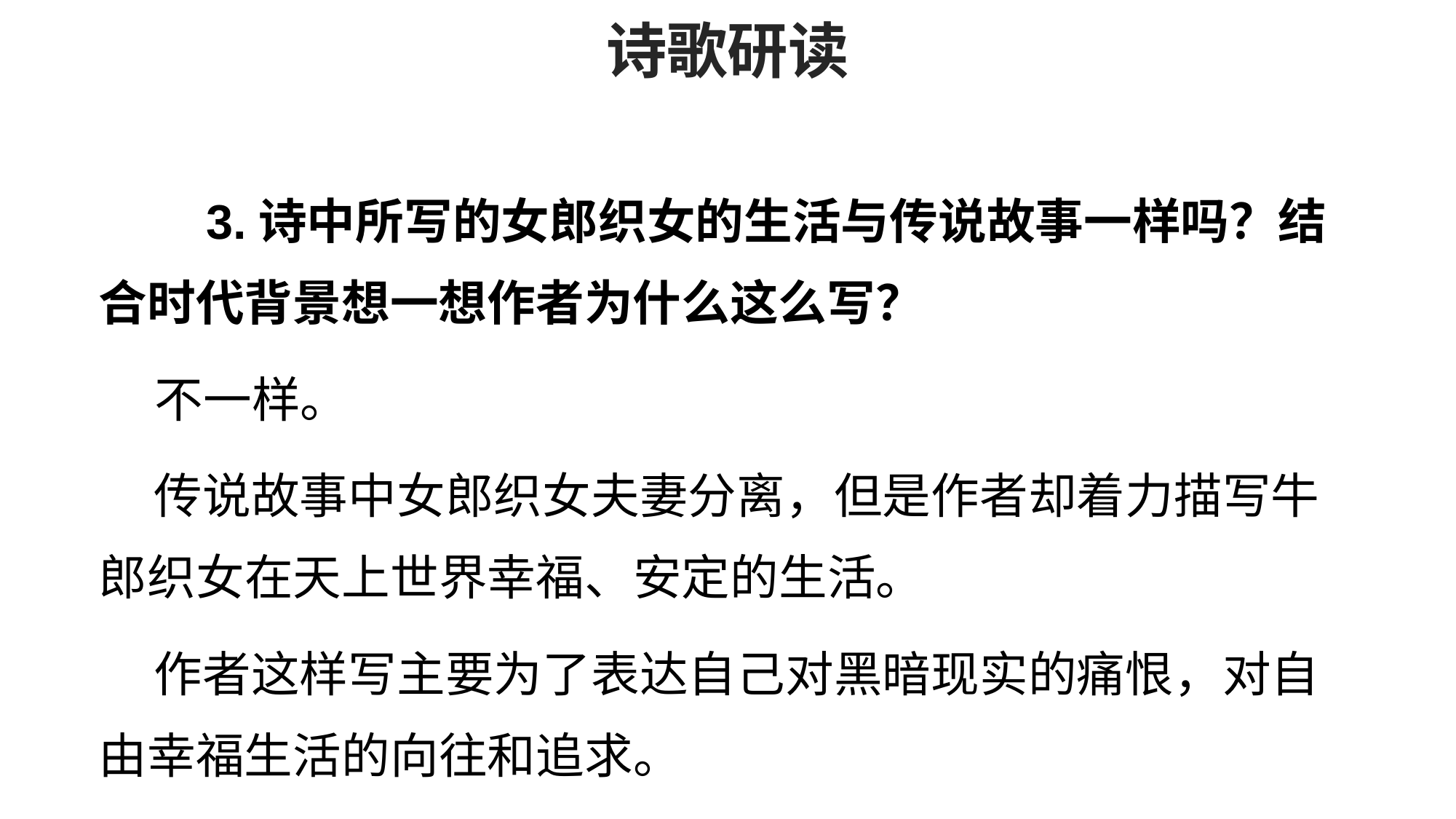

诗歌研读
        3.诗中所写的女郎织女的生活与传说故事一样吗？结合时代背景想一想作者为什么这么写？
    不一样。
    传说故事中女郎织女夫妻分离，但是作者却着力描写牛郎织女在天上世界幸福、安定的生活。
    作者这样写主要为了表达自己对黑暗现实的痛恨，对自由幸福生活的向往和追求。